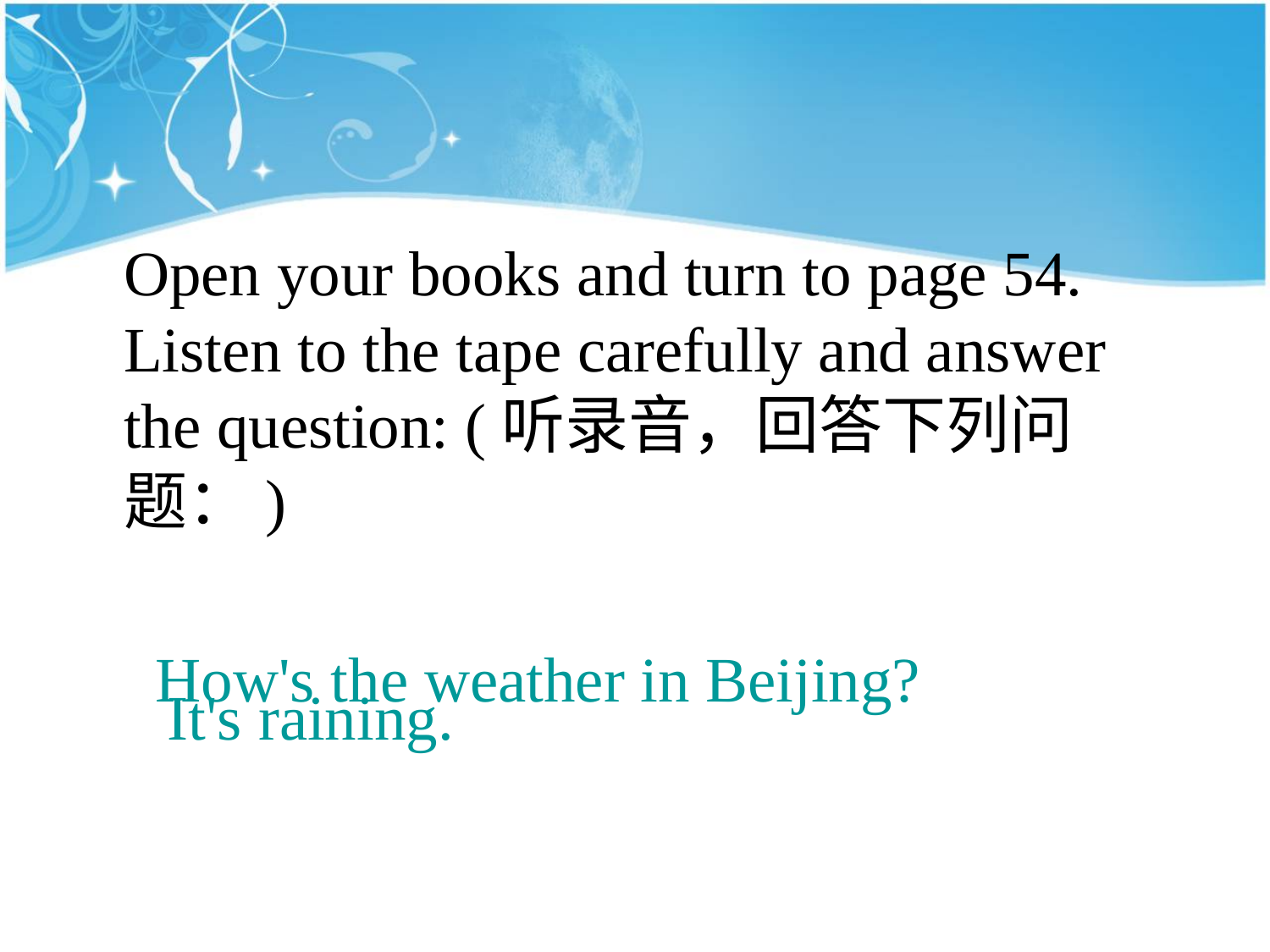

#
   Open your books and turn to page 54. Listen to the tape carefully and answer the question: (听录音，回答下列问题：)

     How's the weather in Beijing?
It's raining.